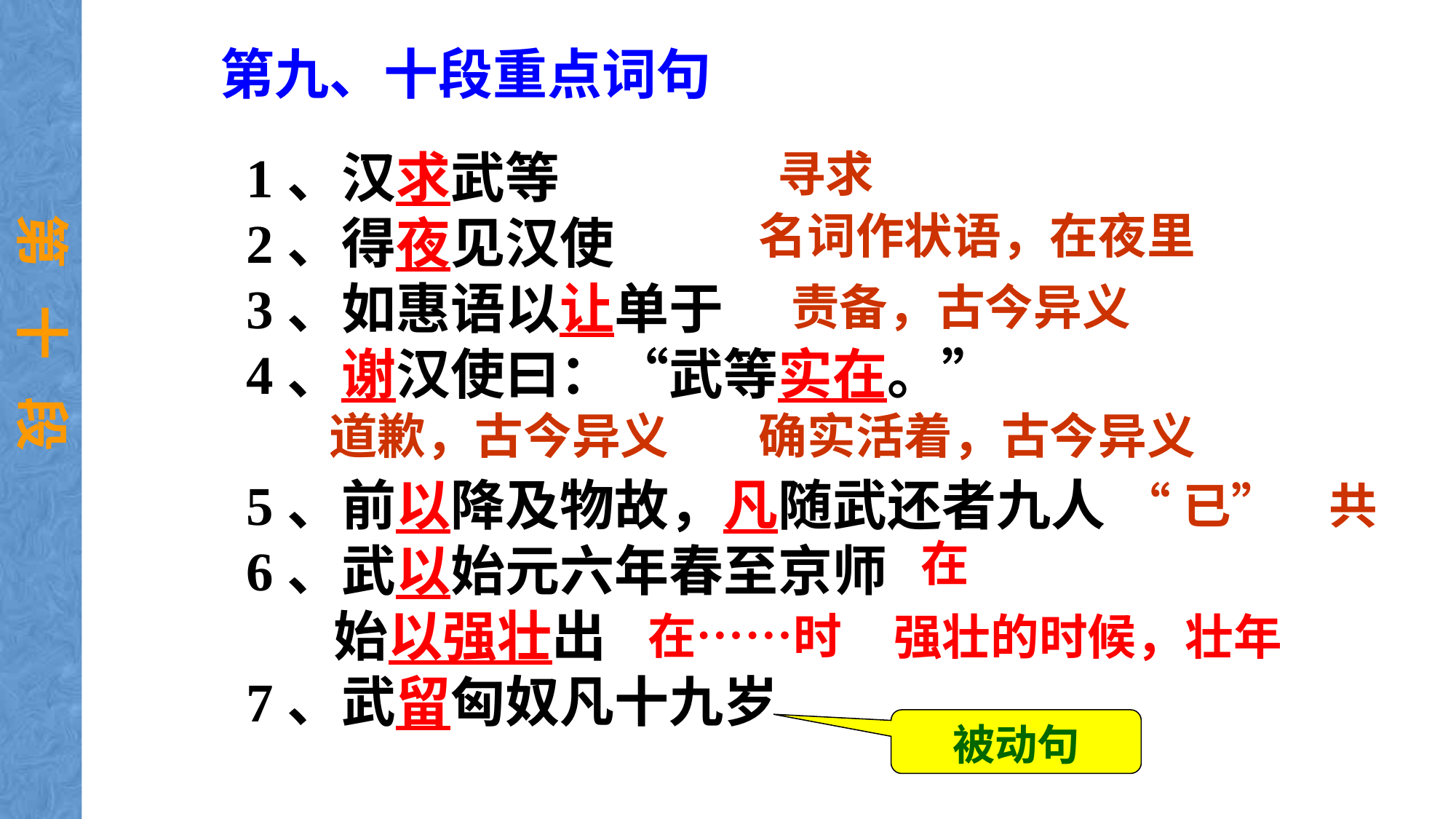

第九、十段重点词句

寻求
1、汉求武等
2、得夜见汉使
3、如惠语以让单于
4、谢汉使曰：“武等实在。”

5、前以降及物故，凡随武还者九人
6、武以始元六年春至京师
      始以强壮出
7、武留匈奴凡十九岁

名词作状语，在夜里
第   十   段
责备，古今异义
道歉，古今异义
确实活着，古今异义
  共
“已”
在
在……时
强壮的时候，壮年
被动句